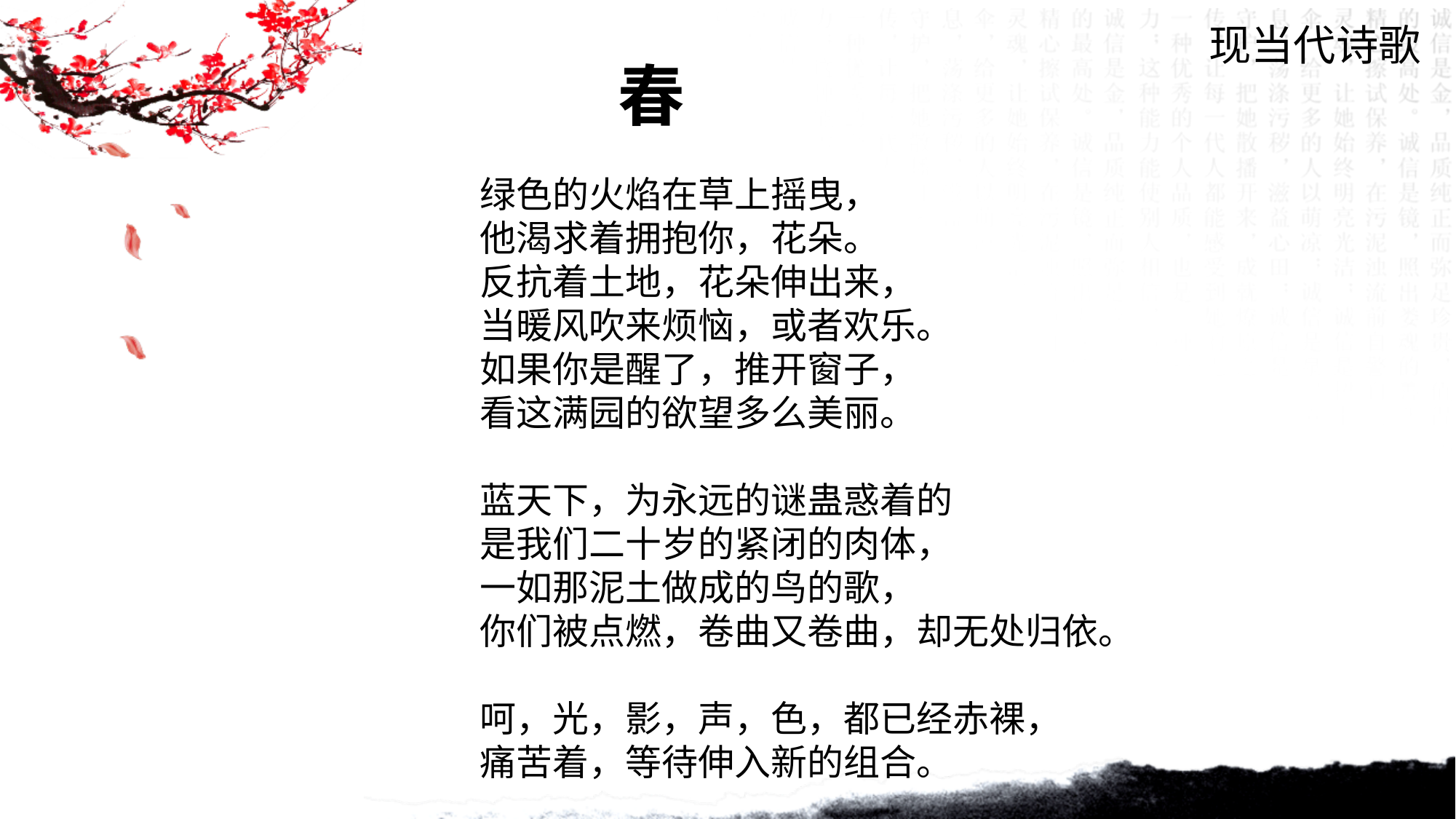

现当代诗歌
春

绿色的火焰在草上摇曳，
他渴求着拥抱你，花朵。
反抗着土地，花朵伸出来，
当暖风吹来烦恼，或者欢乐。
如果你是醒了，推开窗子，
看这满园的欲望多么美丽。

蓝天下，为永远的谜蛊惑着的
是我们二十岁的紧闭的肉体，
一如那泥土做成的鸟的歌，
你们被点燃，卷曲又卷曲，却无处归依。
呵，光，影，声，色，都已经赤裸，
痛苦着，等待伸入新的组合。